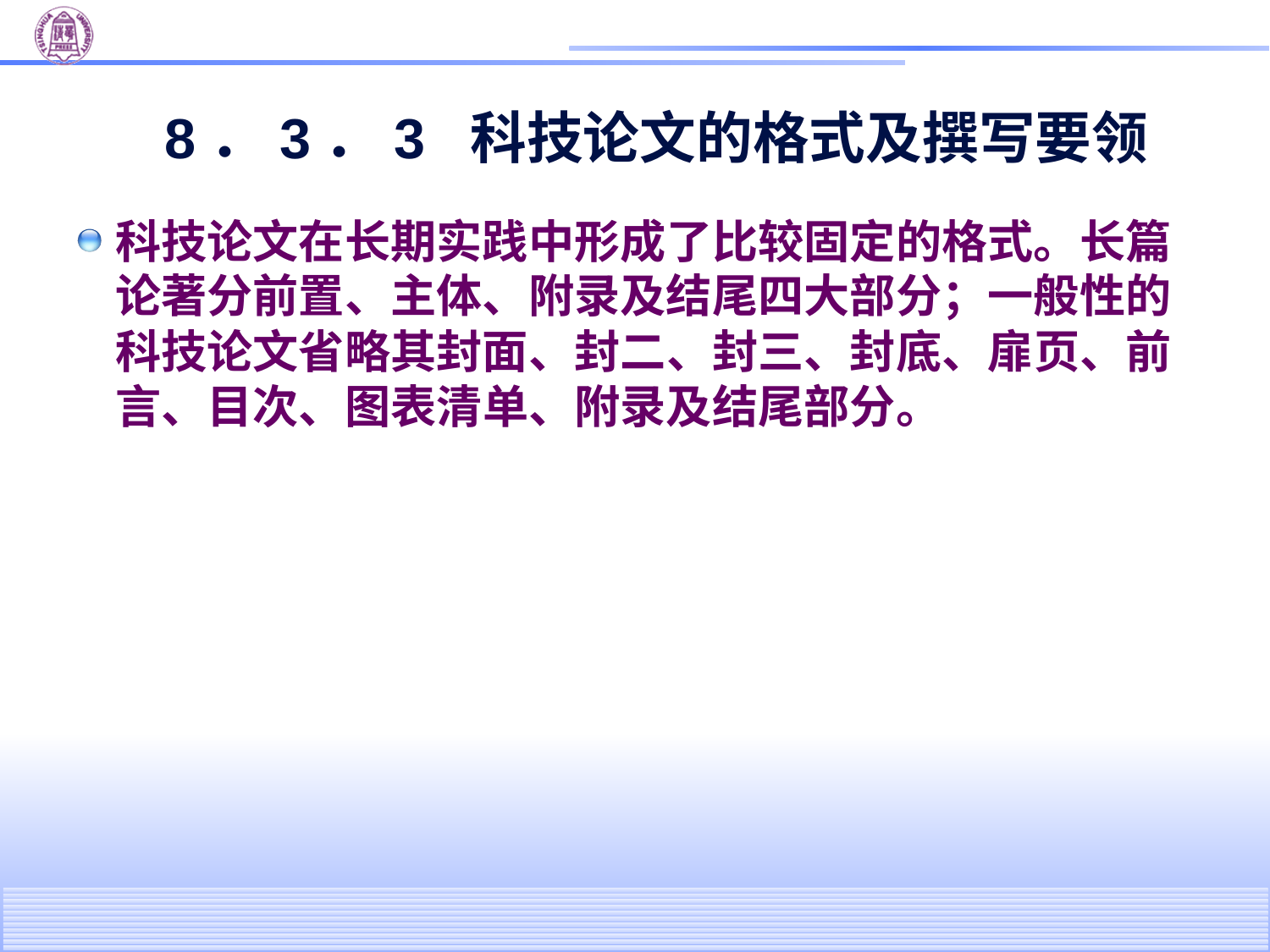

# 8．3．3  科技论文的格式及撰写要领
科技论文在长期实践中形成了比较固定的格式。长篇论著分前置、主体、附录及结尾四大部分；一般性的科技论文省略其封面、封二、封三、封底、扉页、前言、目次、图表清单、附录及结尾部分。